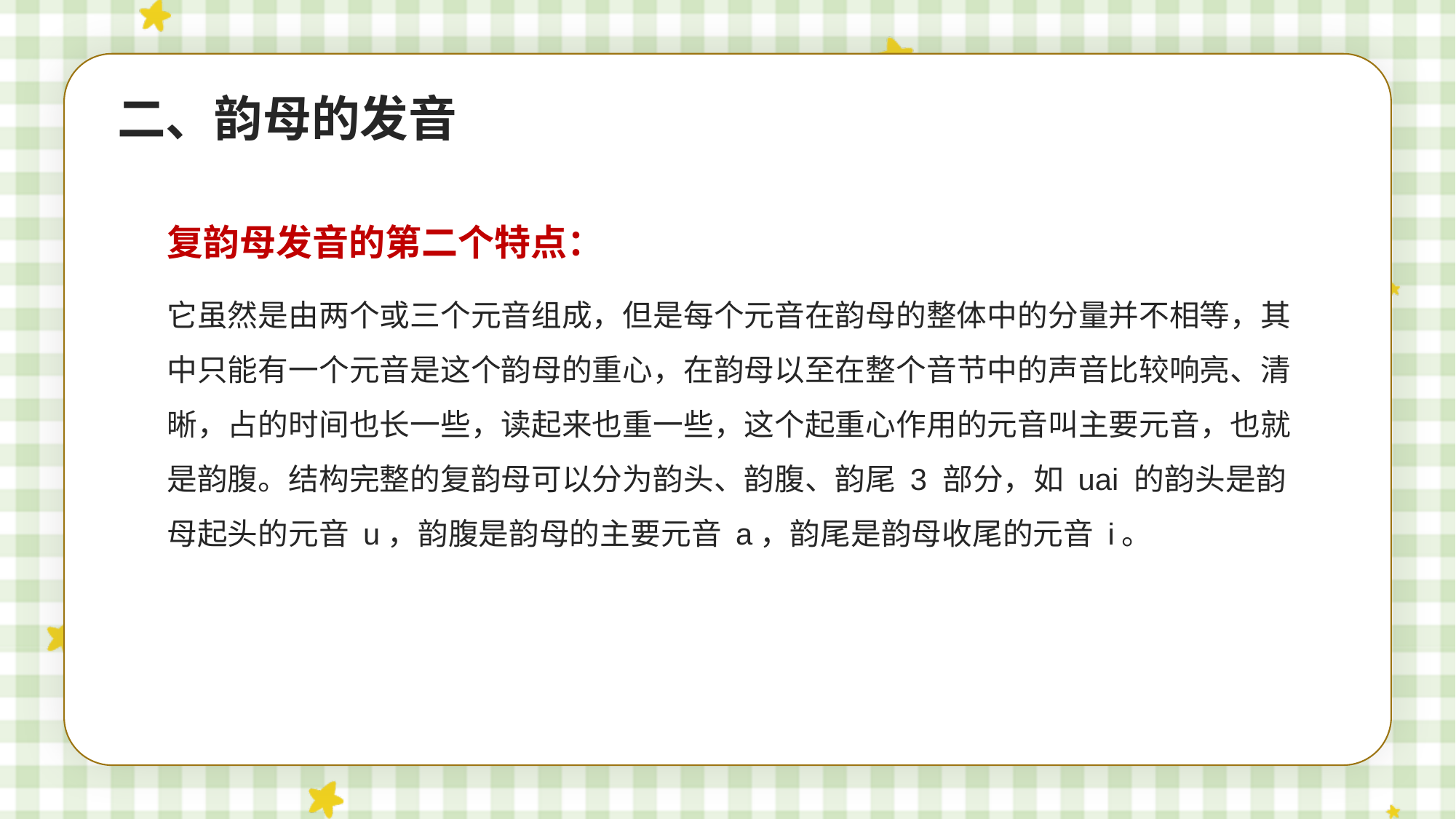

二、韵母的发音
复韵母发音的第二个特点：
它虽然是由两个或三个元音组成，但是每个元音在韵母的整体中的分量并不相等，其中只能有一个元音是这个韵母的重心，在韵母以至在整个音节中的声音比较响亮、清晰，占的时间也长一些，读起来也重一些，这个起重心作用的元音叫主要元音，也就是韵腹。结构完整的复韵母可以分为韵头、韵腹、韵尾 3 部分，如 uai 的韵头是韵母起头的元音 u，韵腹是韵母的主要元音 a，韵尾是韵母收尾的元音 i。